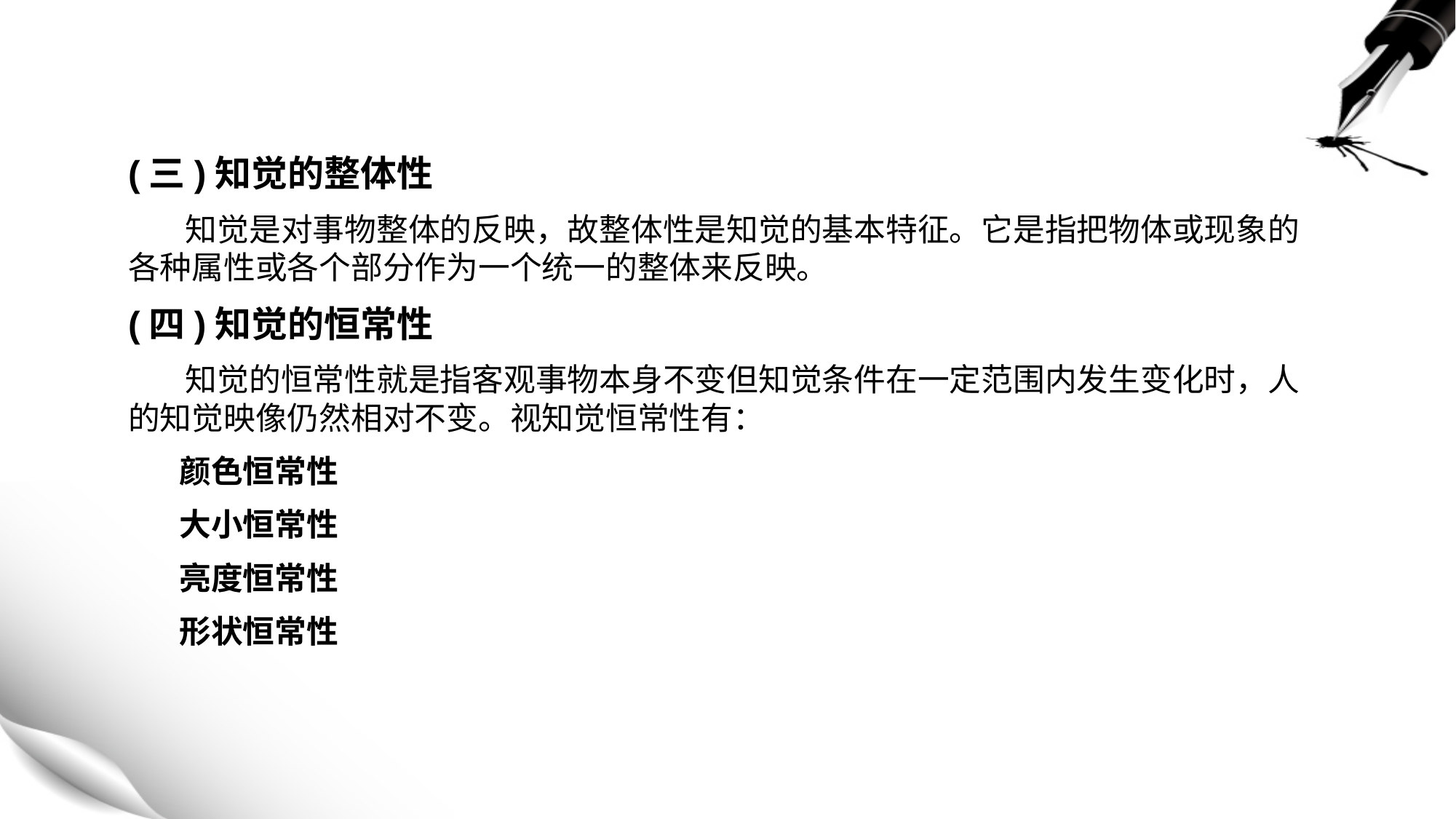

(三)知觉的整体性
       知觉是对事物整体的反映，故整体性是知觉的基本特征。它是指把物体或现象的各种属性或各个部分作为一个统一的整体来反映。
(四)知觉的恒常性
       知觉的恒常性就是指客观事物本身不变但知觉条件在一定范围内发生变化时，人的知觉映像仍然相对不变。视知觉恒常性有：
      颜色恒常性
      大小恒常性
      亮度恒常性
      形状恒常性